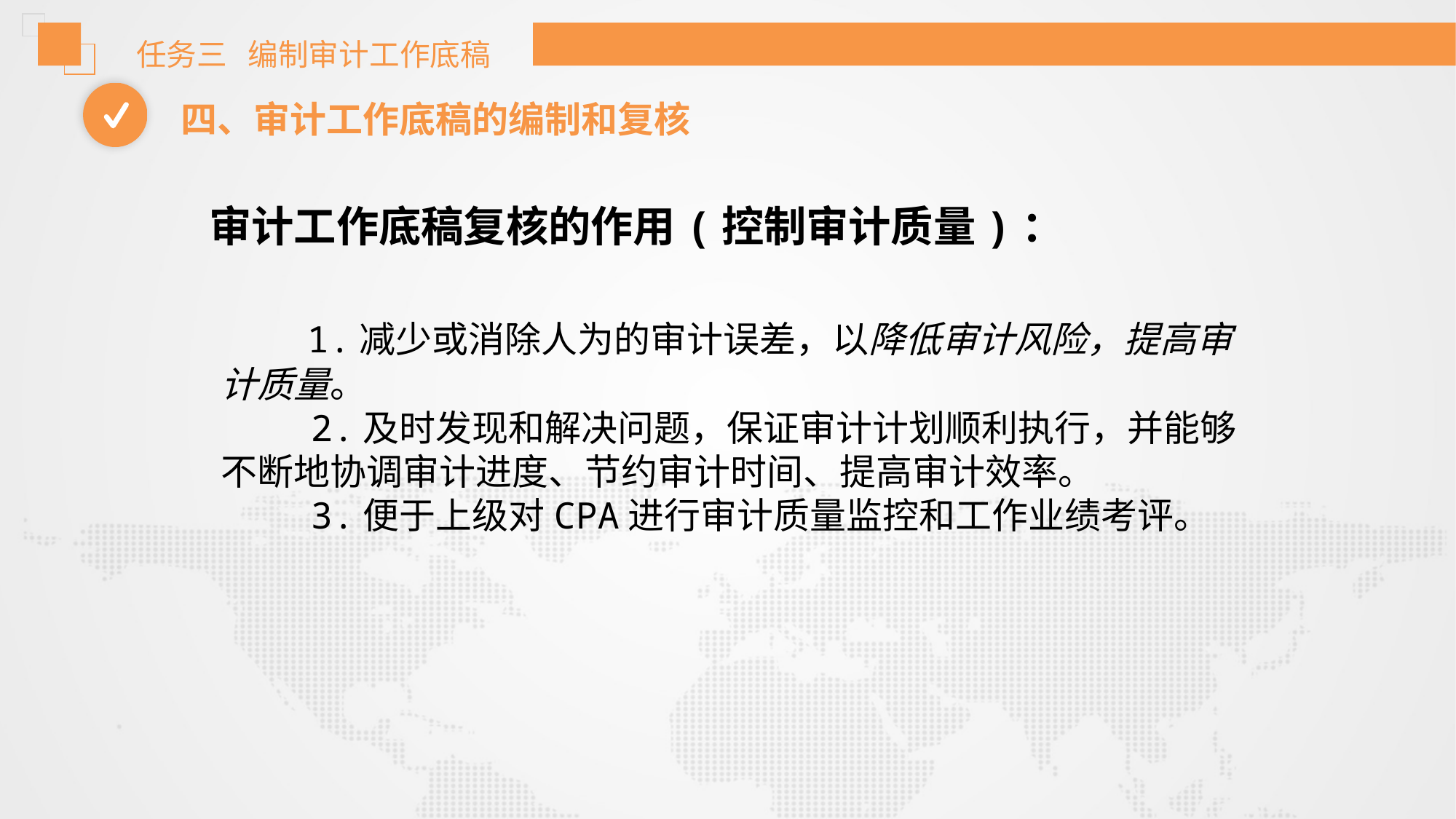

任务三   编制审计工作底稿

四、审计工作底稿的编制和复核

  审计工作底稿复核的作用(控制审计质量)：

     1.减少或消除人为的审计误差，以降低审计风险，提高审计质量。
      2.及时发现和解决问题，保证审计计划顺利执行，并能够不断地协调审计进度、节约审计时间、提高审计效率。
      3.便于上级对CPA进行审计质量监控和工作业绩考评。